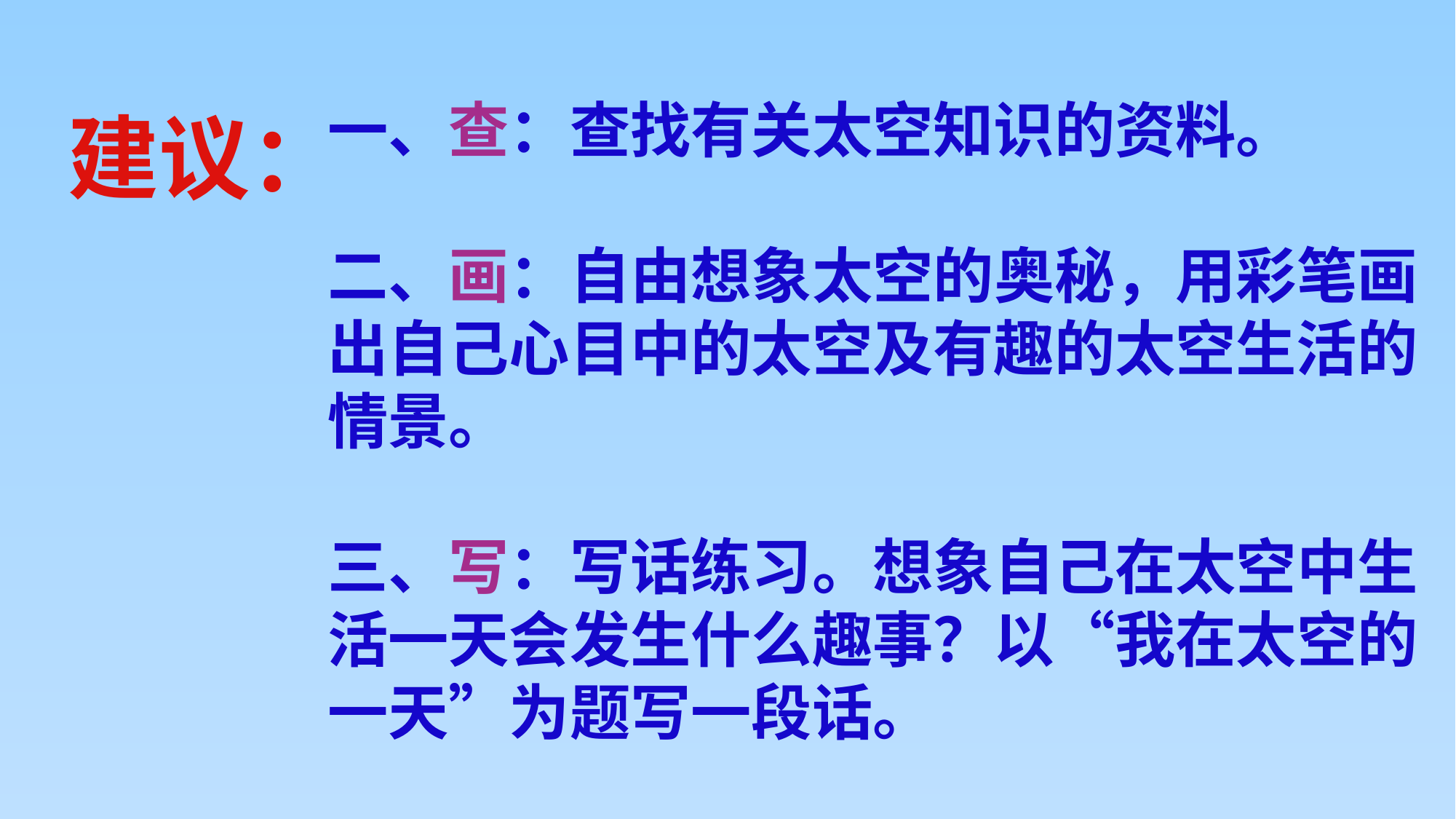

一、查：查找有关太空知识的资料。

二、画：自由想象太空的奥秘，用彩笔画出自己心目中的太空及有趣的太空生活的情景。

三、写：写话练习。想象自己在太空中生活一天会发生什么趣事？以“我在太空的一天”为题写一段话。

建议：